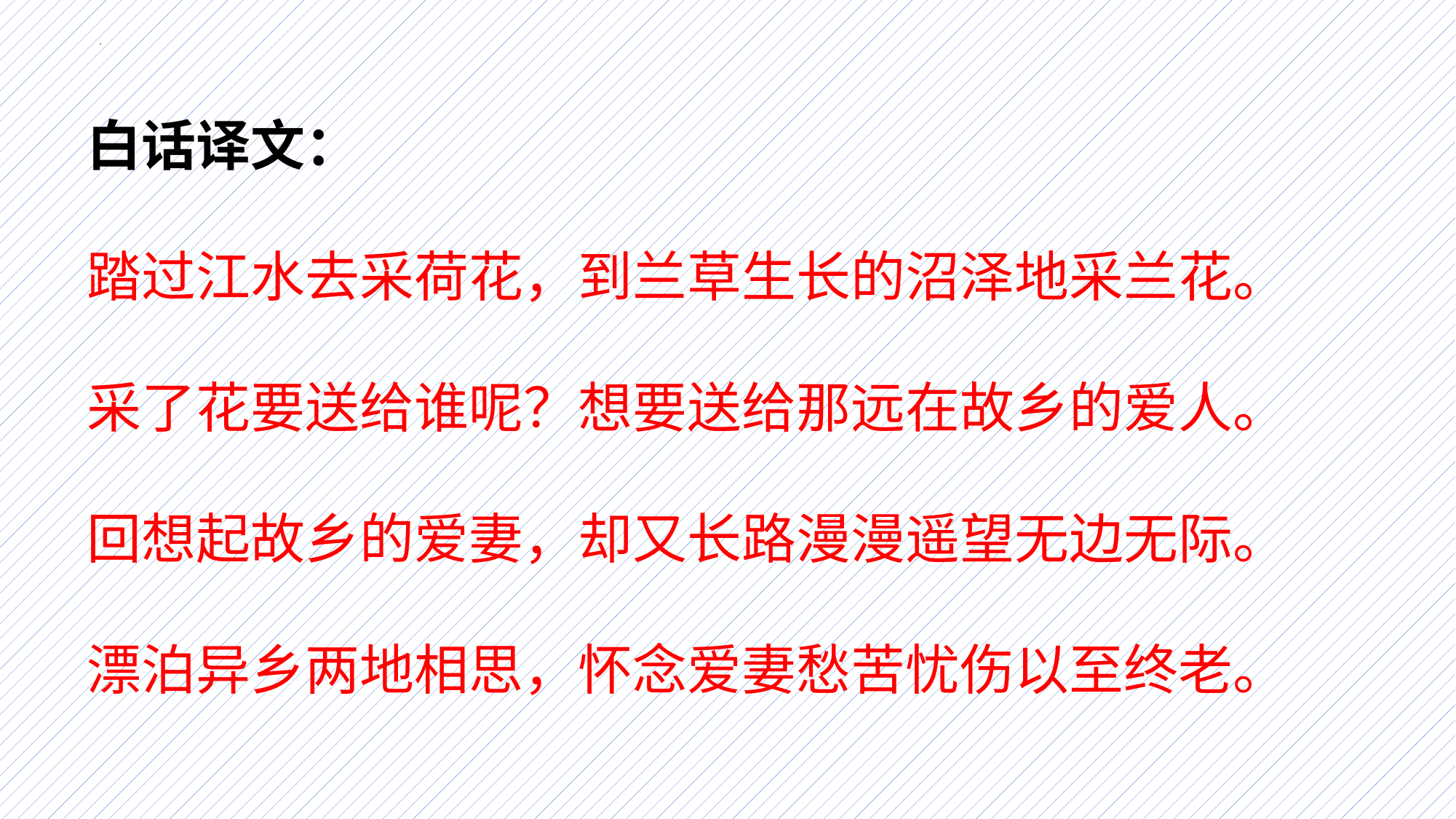

白话译文：

踏过江水去采荷花，到兰草生长的沼泽地采兰花。

采了花要送给谁呢？想要送给那远在故乡的爱人。

回想起故乡的爱妻，却又长路漫漫遥望无边无际。

漂泊异乡两地相思，怀念爱妻愁苦忧伤以至终老。